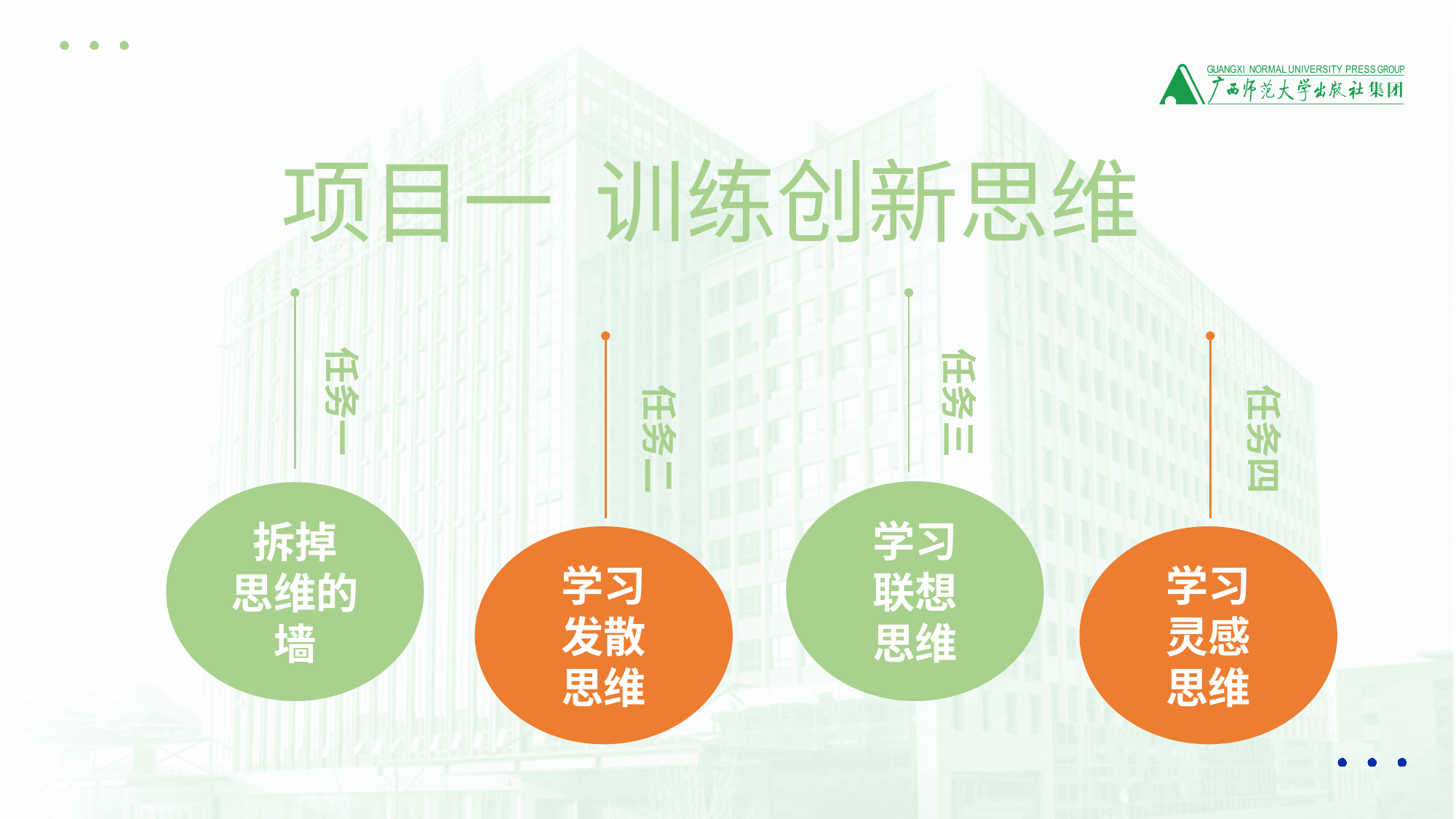

项目一  训练创新思维
任务一
拆掉
思维的墙
任务三
学习
联想
思维
任务二
学习
发散
思维
任务四
学习
灵感
思维